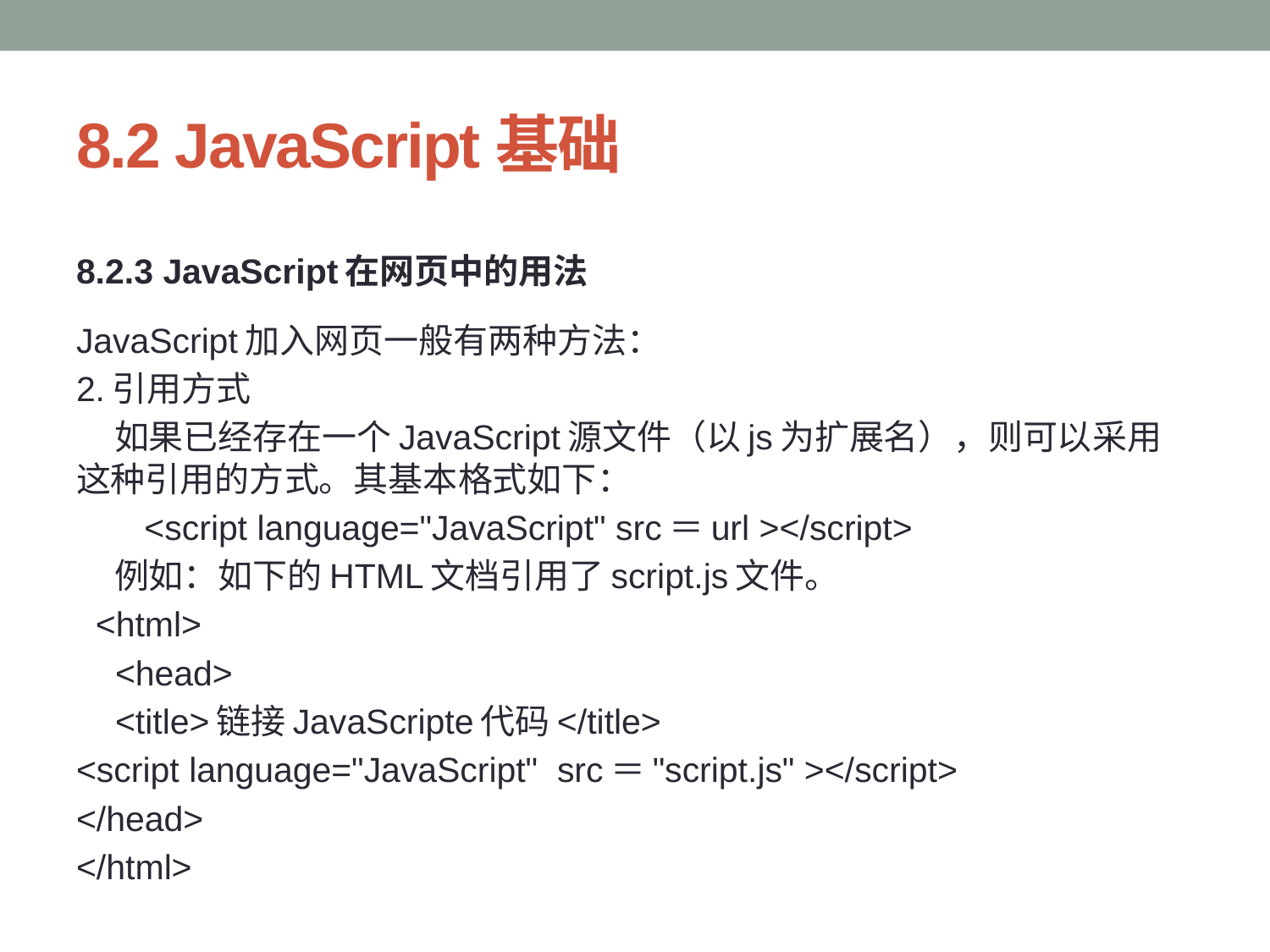

# 8.2 JavaScript基础
8.2.3 JavaScript在网页中的用法
JavaScript加入网页一般有两种方法：
2.引用方式
    如果已经存在一个JavaScript源文件（以js为扩展名），则可以采用这种引用的方式。其基本格式如下：
       <script language="JavaScript" src＝url ></script>
    例如：如下的HTML文档引用了script.js文件。
  <html>
    <head>
    <title>链接JavaScripte代码</title>
<script language="JavaScript"  src＝"script.js" ></script>
</head>
</html>